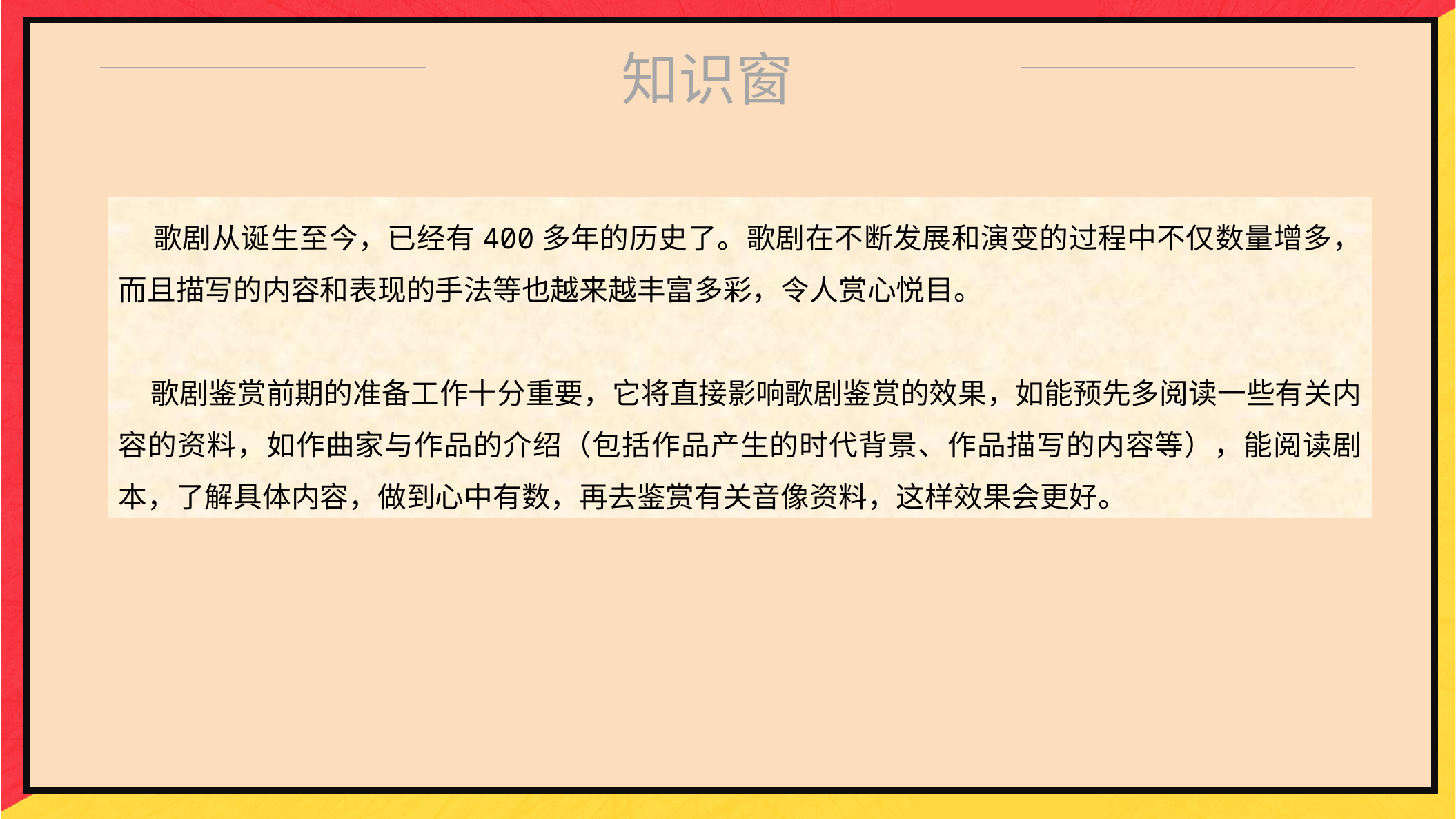

知识窗
    歌剧从诞生至今，已经有400多年的历史了。歌剧在不断发展和演变的过程中不仅数量增多，而且描写的内容和表现的手法等也越来越丰富多彩，令人赏心悦目。

    歌剧鉴赏前期的准备工作十分重要，它将直接影响歌剧鉴赏的效果，如能预先多阅读一些有关内容的资料，如作曲家与作品的介绍（包括作品产生的时代背景、作品描写的内容等），能阅读剧本，了解具体内容，做到心中有数，再去鉴赏有关音像资料，这样效果会更好。